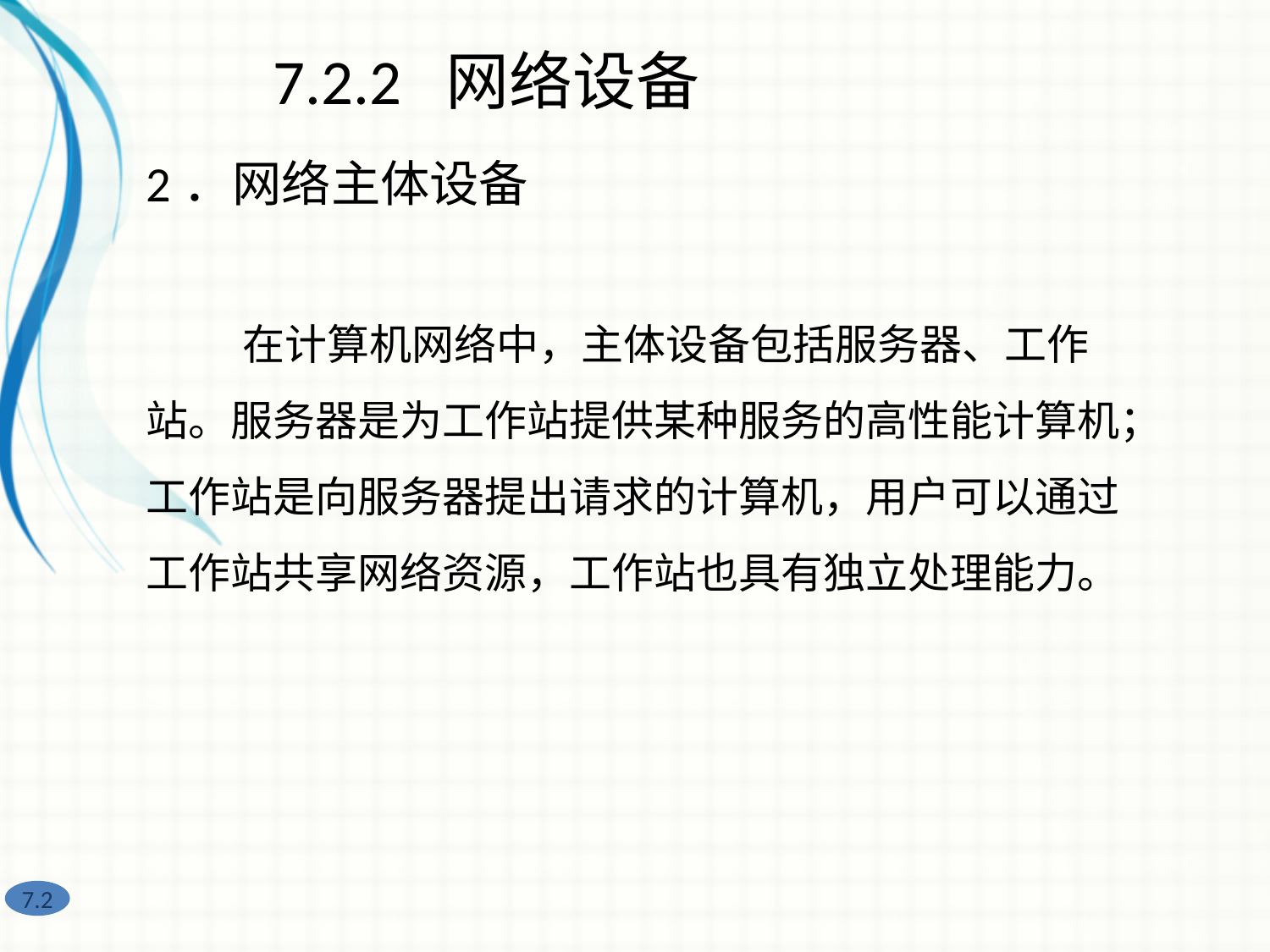

7.2.2  网络设备
2．网络主体设备
         在计算机网络中，主体设备包括服务器、工作站。服务器是为工作站提供某种服务的高性能计算机；工作站是向服务器提出请求的计算机，用户可以通过工作站共享网络资源，工作站也具有独立处理能力。